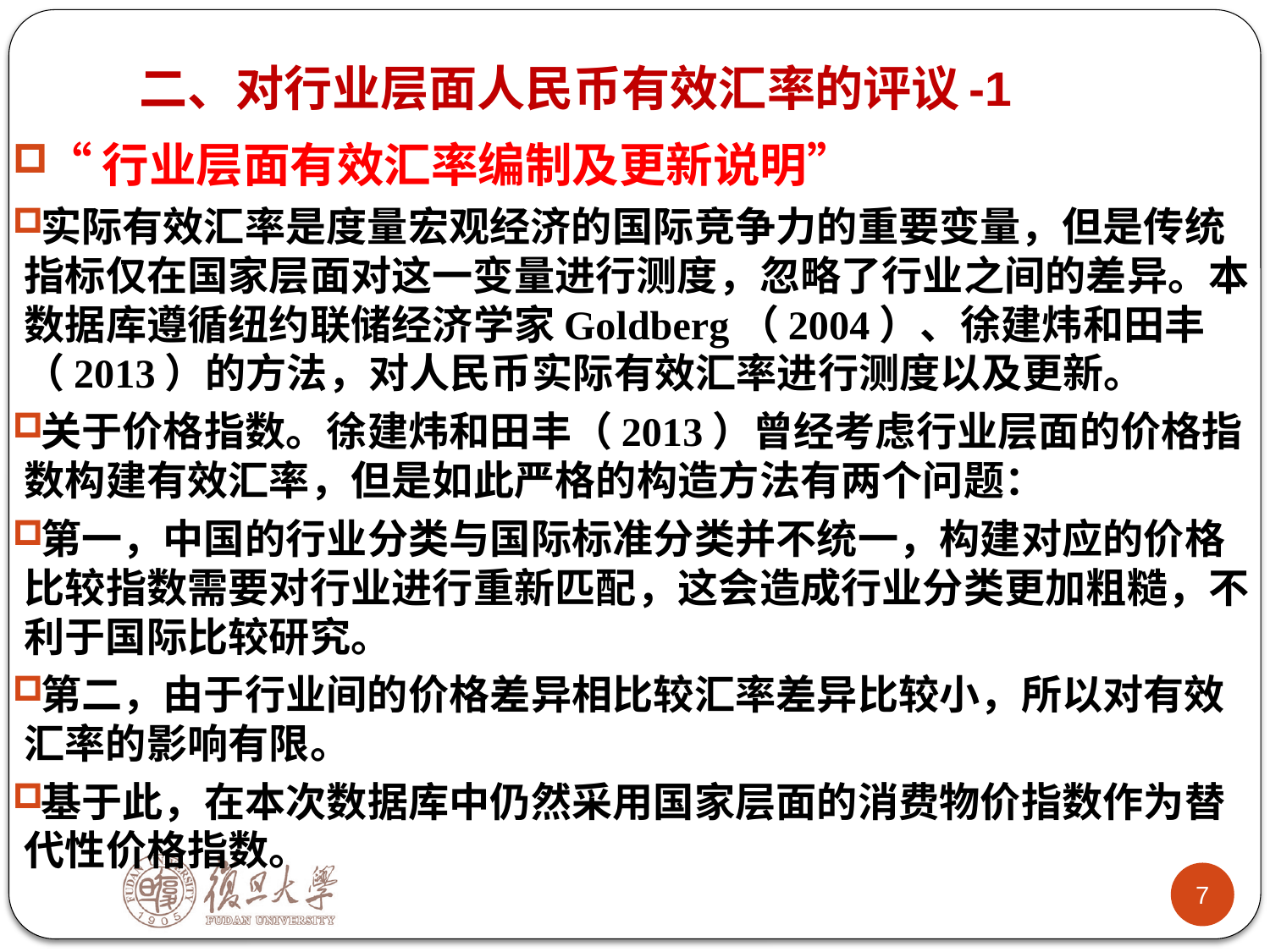

# 二、对行业层面人民币有效汇率的评议-1
“行业层面有效汇率编制及更新说明”
实际有效汇率是度量宏观经济的国际竞争力的重要变量，但是传统指标仅在国家层面对这一变量进行测度，忽略了行业之间的差异。本数据库遵循纽约联储经济学家Goldberg（2004）、徐建炜和田丰（2013）的方法，对人民币实际有效汇率进行测度以及更新。
关于价格指数。徐建炜和田丰（2013）曾经考虑行业层面的价格指数构建有效汇率，但是如此严格的构造方法有两个问题：
第一，中国的行业分类与国际标准分类并不统一，构建对应的价格比较指数需要对行业进行重新匹配，这会造成行业分类更加粗糙，不利于国际比较研究。
第二，由于行业间的价格差异相比较汇率差异比较小，所以对有效汇率的影响有限。
基于此，在本次数据库中仍然采用国家层面的消费物价指数作为替代性价格指数。

1
7